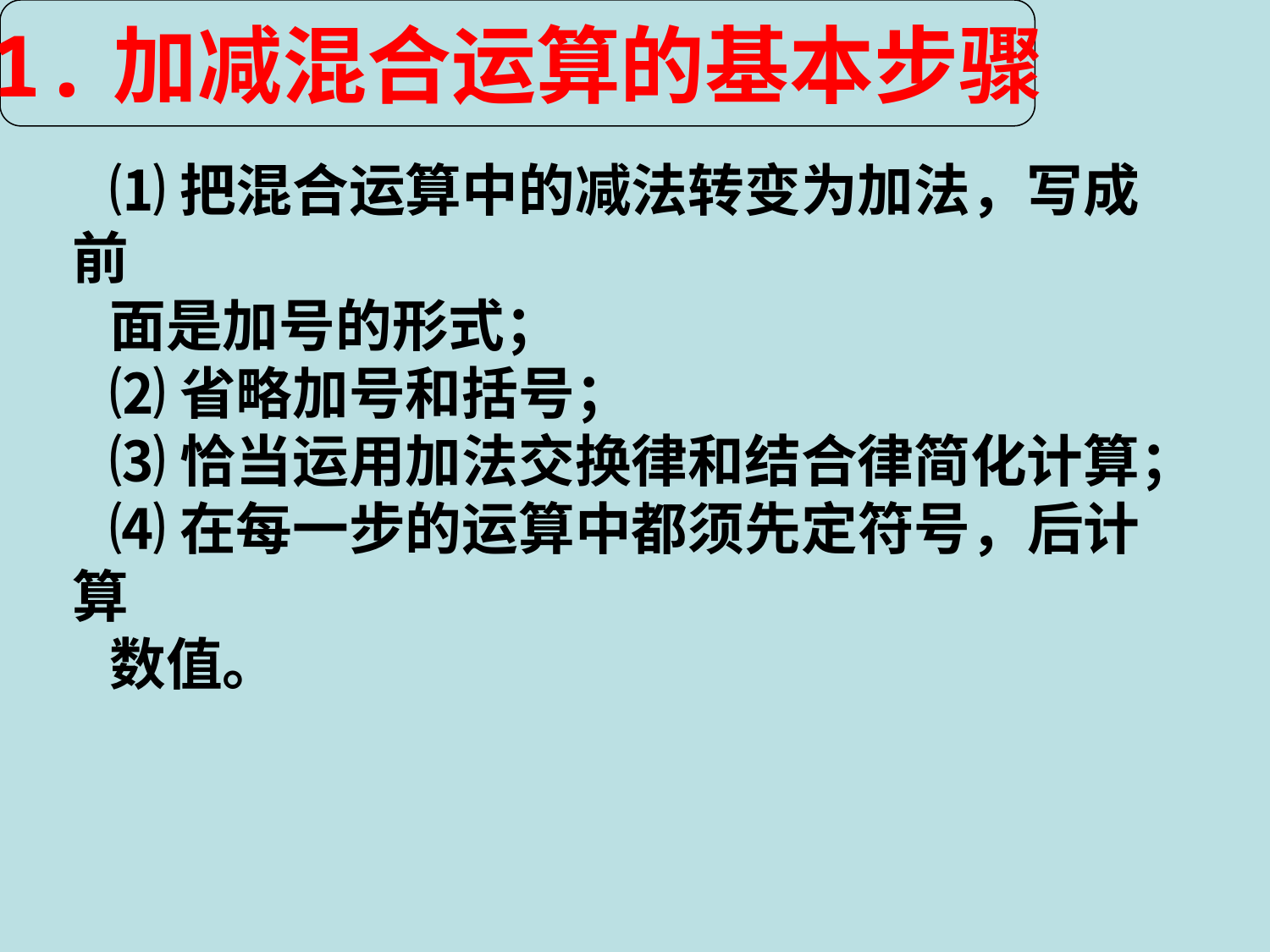

1.加减混合运算的基本步骤
⑴把混合运算中的减法转变为加法，写成前
面是加号的形式；
⑵省略加号和括号；
⑶恰当运用加法交换律和结合律简化计算；
⑷在每一步的运算中都须先定符号，后计算
数值。